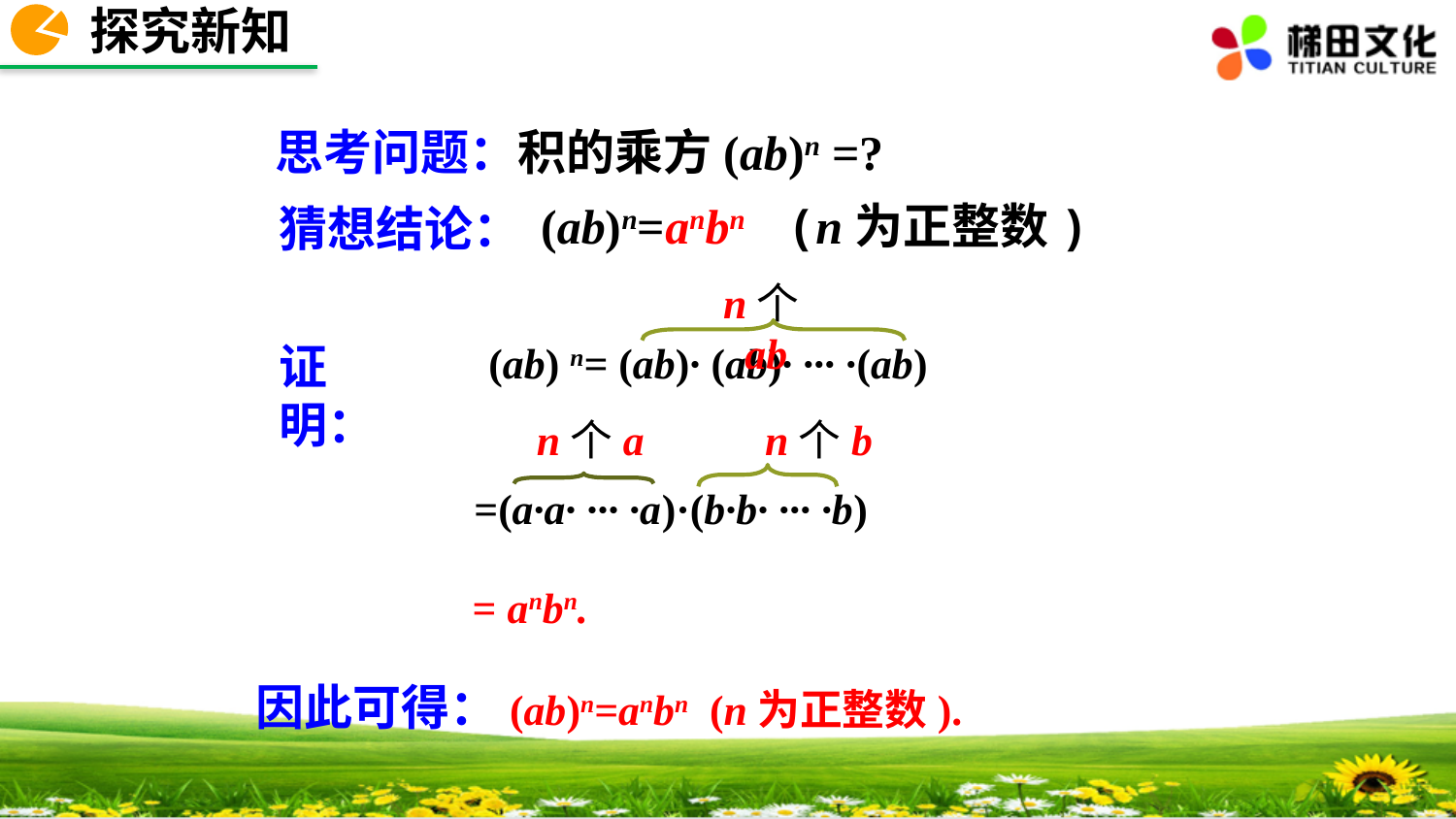

探究新知

思考问题：积的乘方(ab)n =?
 (ab)n=anbn  (n为正整数)
猜想结论：

n个ab
(ab) n= (ab)· (ab)· ··· ·(ab)
证明：
n个a
   n个b

=(a·a· ··· ·a)·(b·b· ··· ·b)
= anbn.
 因此可得：(ab)n=anbn  (n为正整数).